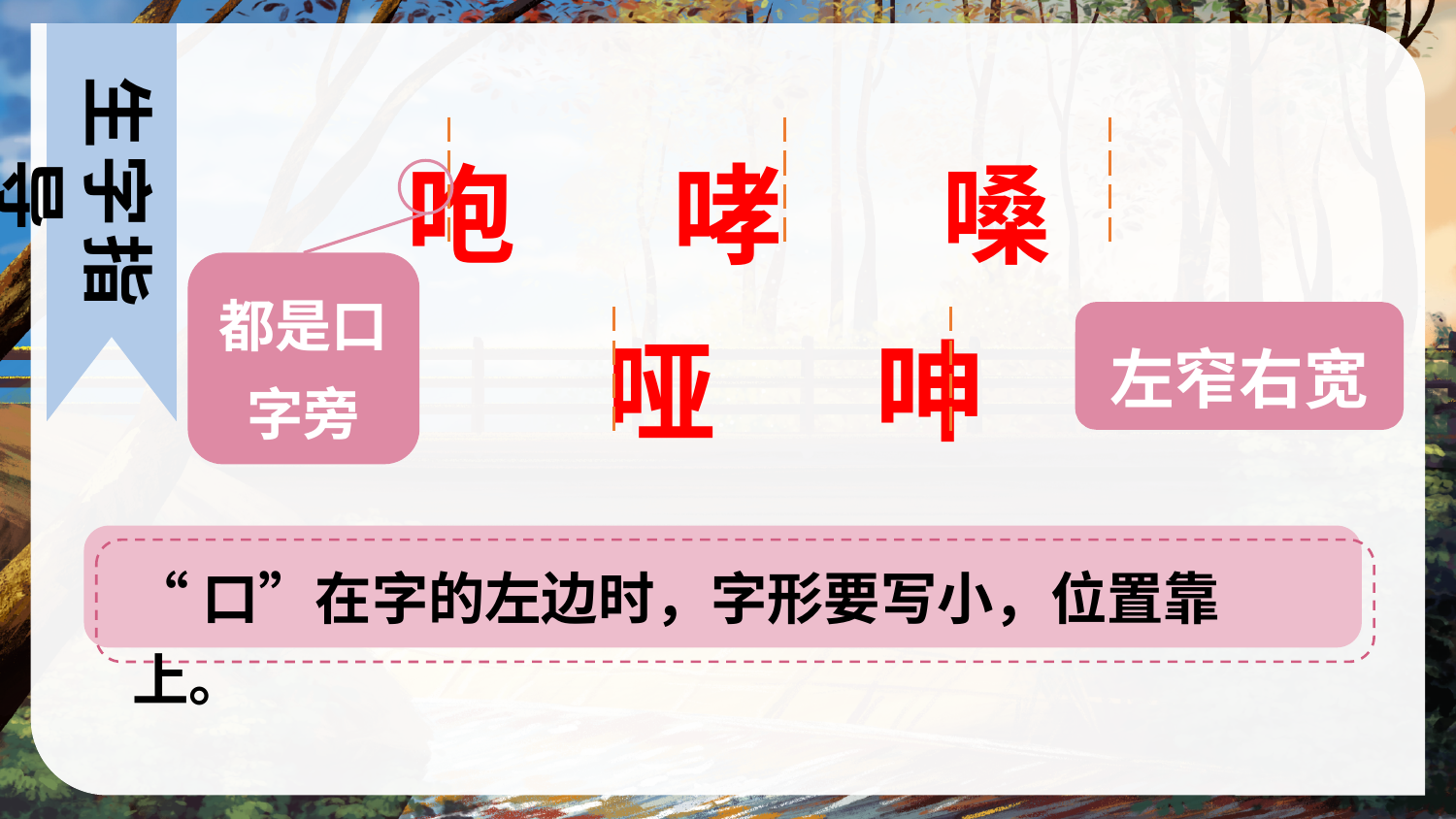

生字指导
咆　  哮　  嗓　  　 哑  　呻

都是口字旁
左窄右宽

“口”在字的左边时，字形要写小，位置靠上。